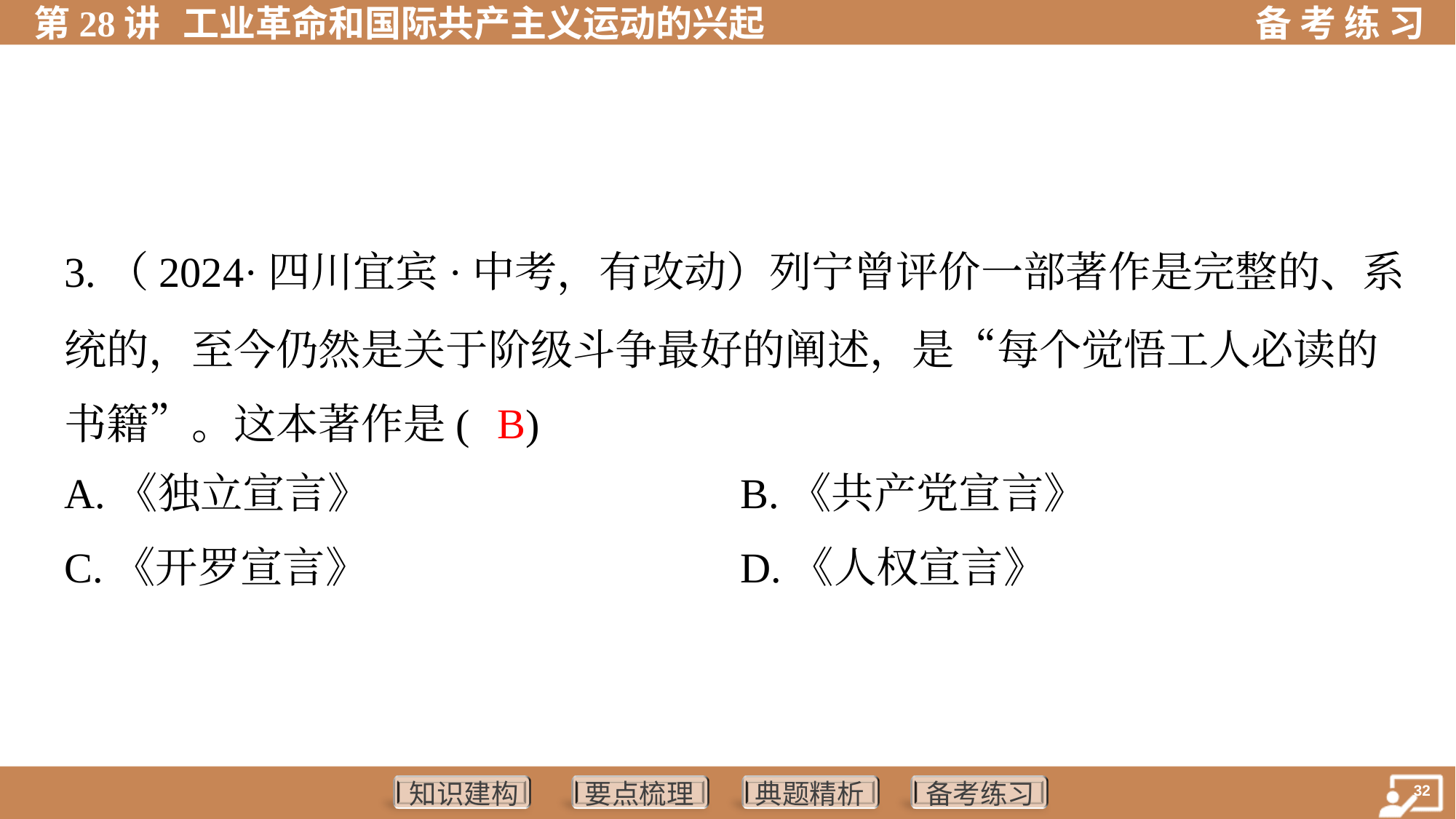

3.（2024·四川宜宾·中考，有改动）列宁曾评价一部著作是完整的、系
统的，至今仍然是关于阶级斗争最好的阐述，是“每个觉悟工人必读的
书籍”。这本著作是(     )
     B
A.《独立宣言》	B.《共产党宣言》
C.《开罗宣言》	D.《人权宣言》